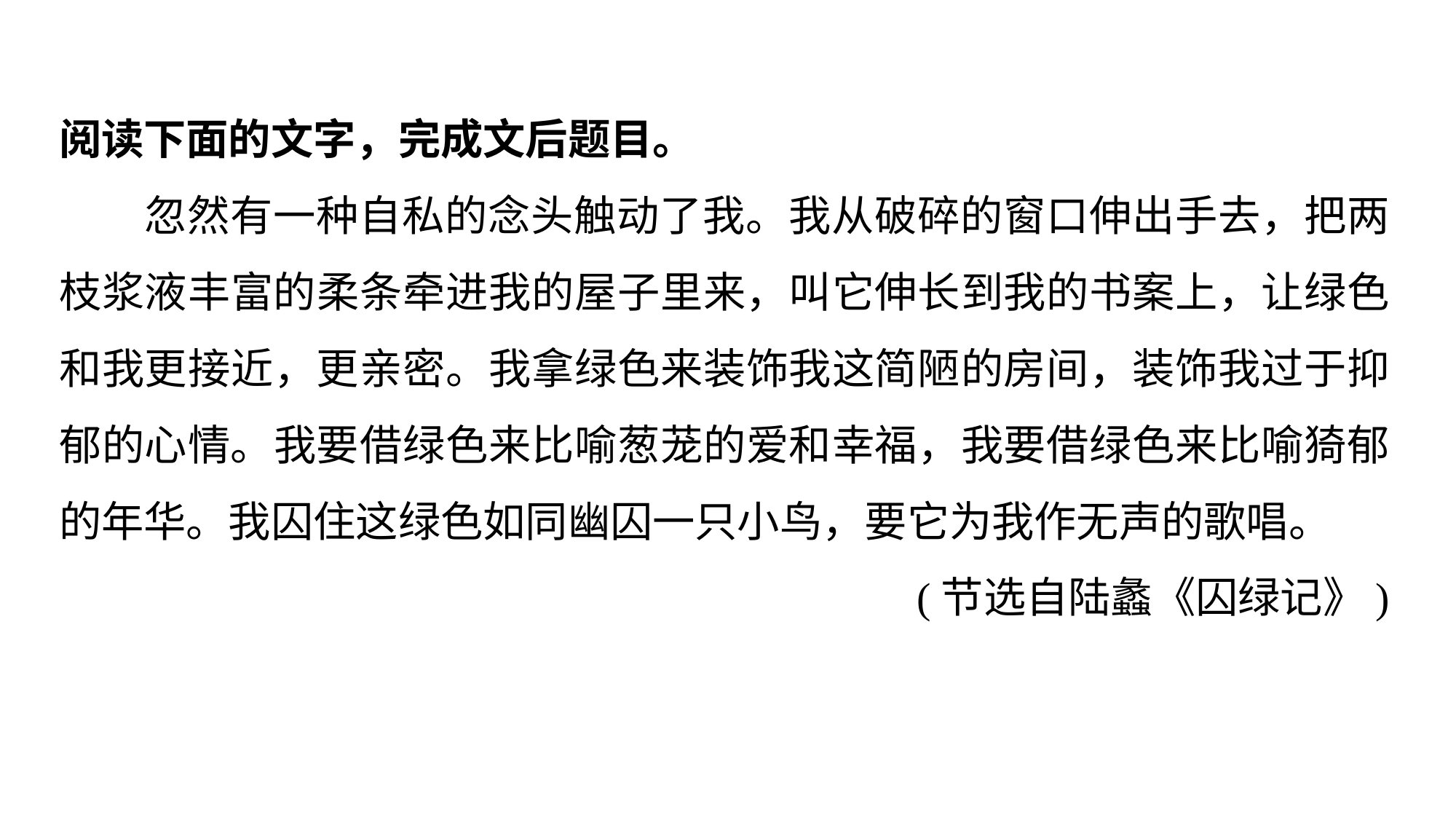

阅读下面的文字，完成文后题目。
忽然有一种自私的念头触动了我。我从破碎的窗口伸出手去，把两枝浆液丰富的柔条牵进我的屋子里来，叫它伸长到我的书案上，让绿色和我更接近，更亲密。我拿绿色来装饰我这简陋的房间，装饰我过于抑郁的心情。我要借绿色来比喻葱茏的爱和幸福，我要借绿色来比喻猗郁的年华。我囚住这绿色如同幽囚一只小鸟，要它为我作无声的歌唱。
(节选自陆蠡《囚绿记》)